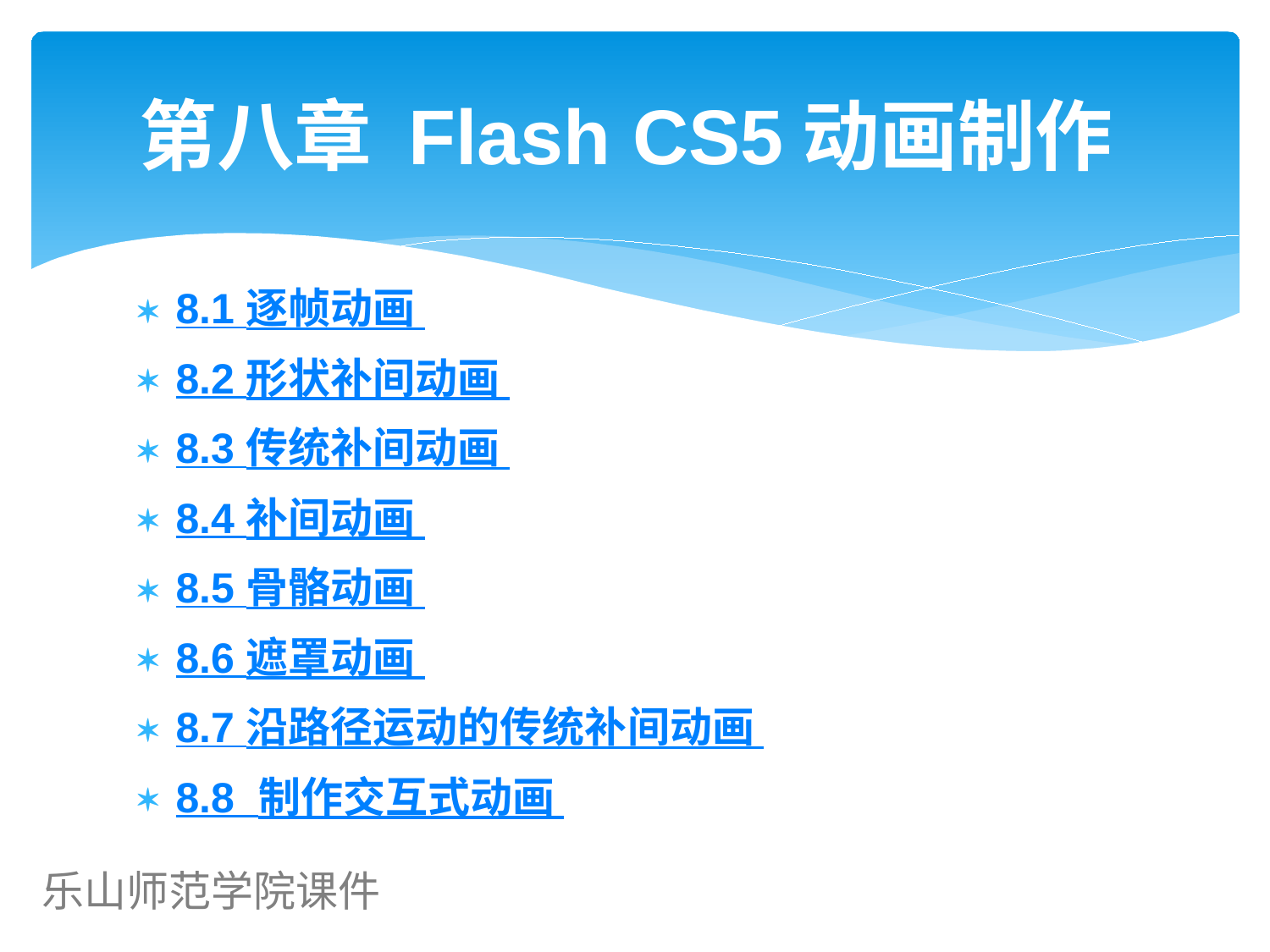

# 第八章 Flash CS5动画制作

8.1 逐帧动画
8.2 形状补间动画
8.3 传统补间动画
8.4 补间动画
8.5 骨骼动画
8.6 遮罩动画
8.7 沿路径运动的传统补间动画
8.8  制作交互式动画